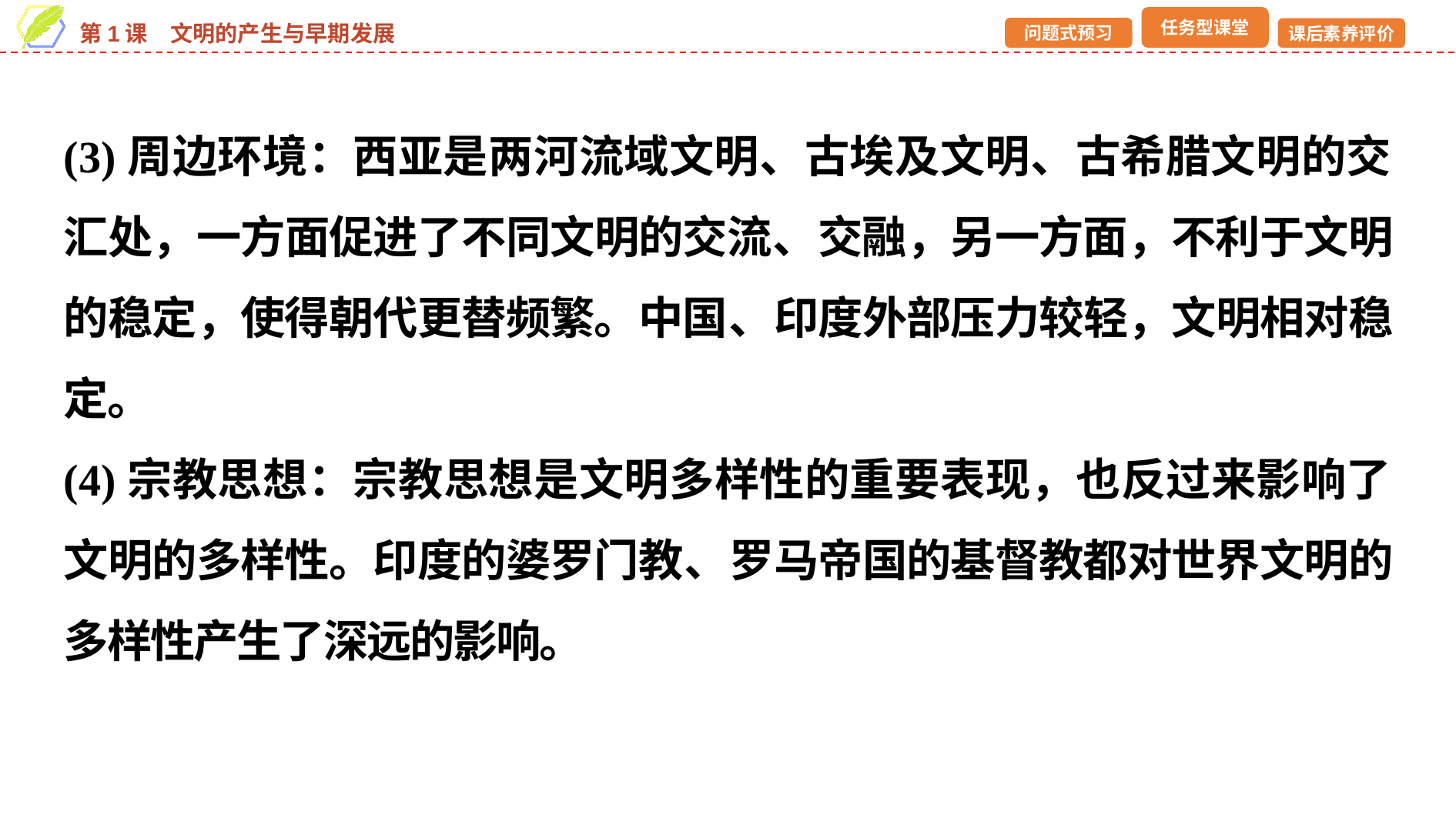

(3)周边环境：西亚是两河流域文明、古埃及文明、古希腊文明的交汇处，一方面促进了不同文明的交流、交融，另一方面，不利于文明的稳定，使得朝代更替频繁。中国、印度外部压力较轻，文明相对稳定。
(4)宗教思想：宗教思想是文明多样性的重要表现，也反过来影响了文明的多样性。印度的婆罗门教、罗马帝国的基督教都对世界文明的多样性产生了深远的影响。